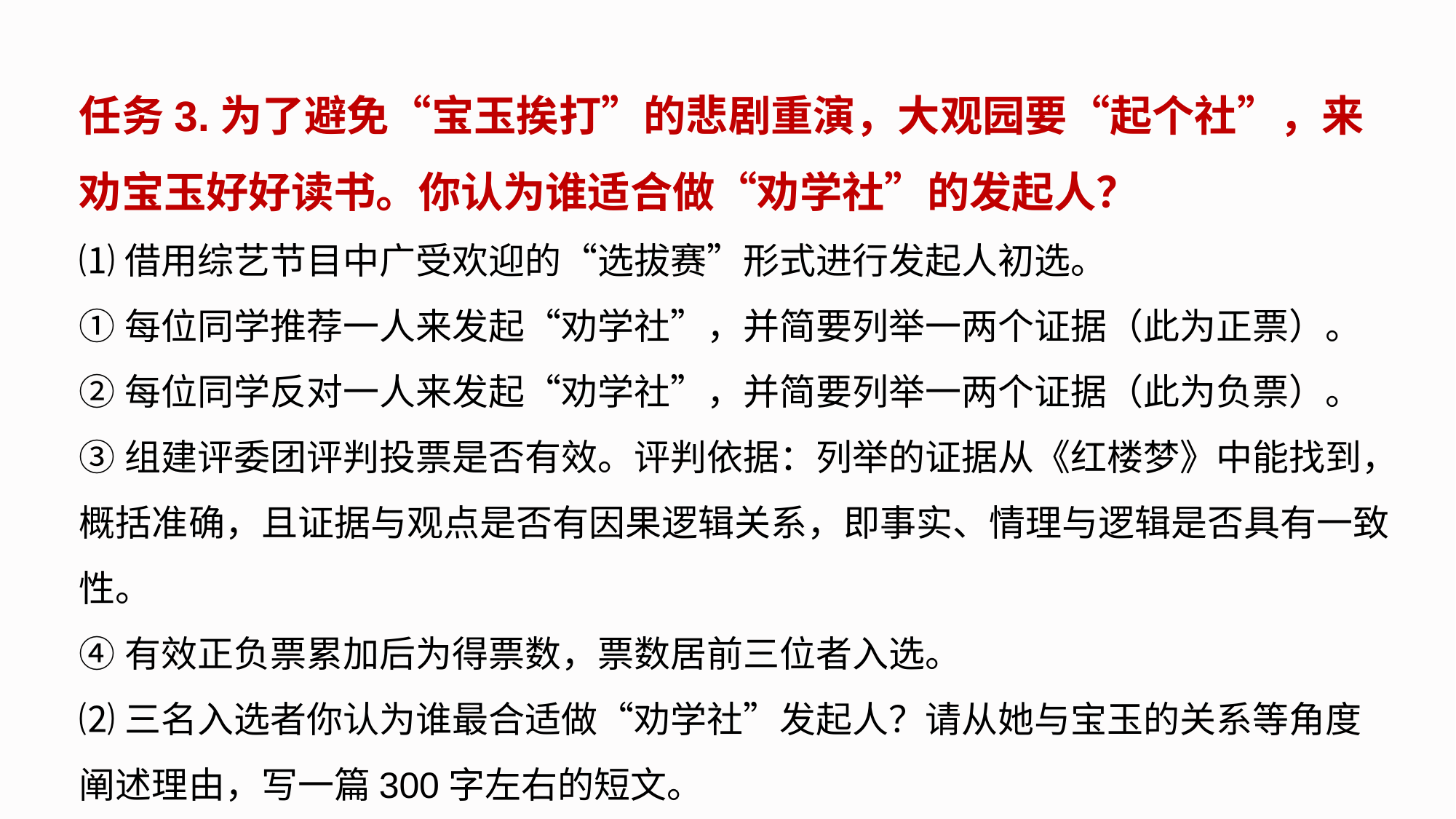

任务3.为了避免“宝玉挨打”的悲剧重演，大观园要“起个社”，来劝宝玉好好读书。你认为谁适合做“劝学社”的发起人？
⑴借用综艺节目中广受欢迎的“选拔赛”形式进行发起人初选。
①每位同学推荐一人来发起“劝学社”，并简要列举一两个证据（此为正票）。
②每位同学反对一人来发起“劝学社”，并简要列举一两个证据（此为负票）。
③组建评委团评判投票是否有效。评判依据：列举的证据从《红楼梦》中能找到，概括准确，且证据与观点是否有因果逻辑关系，即事实、情理与逻辑是否具有一致性。
④有效正负票累加后为得票数，票数居前三位者入选。
⑵三名入选者你认为谁最合适做“劝学社”发起人？请从她与宝玉的关系等角度阐述理由，写一篇300字左右的短文。